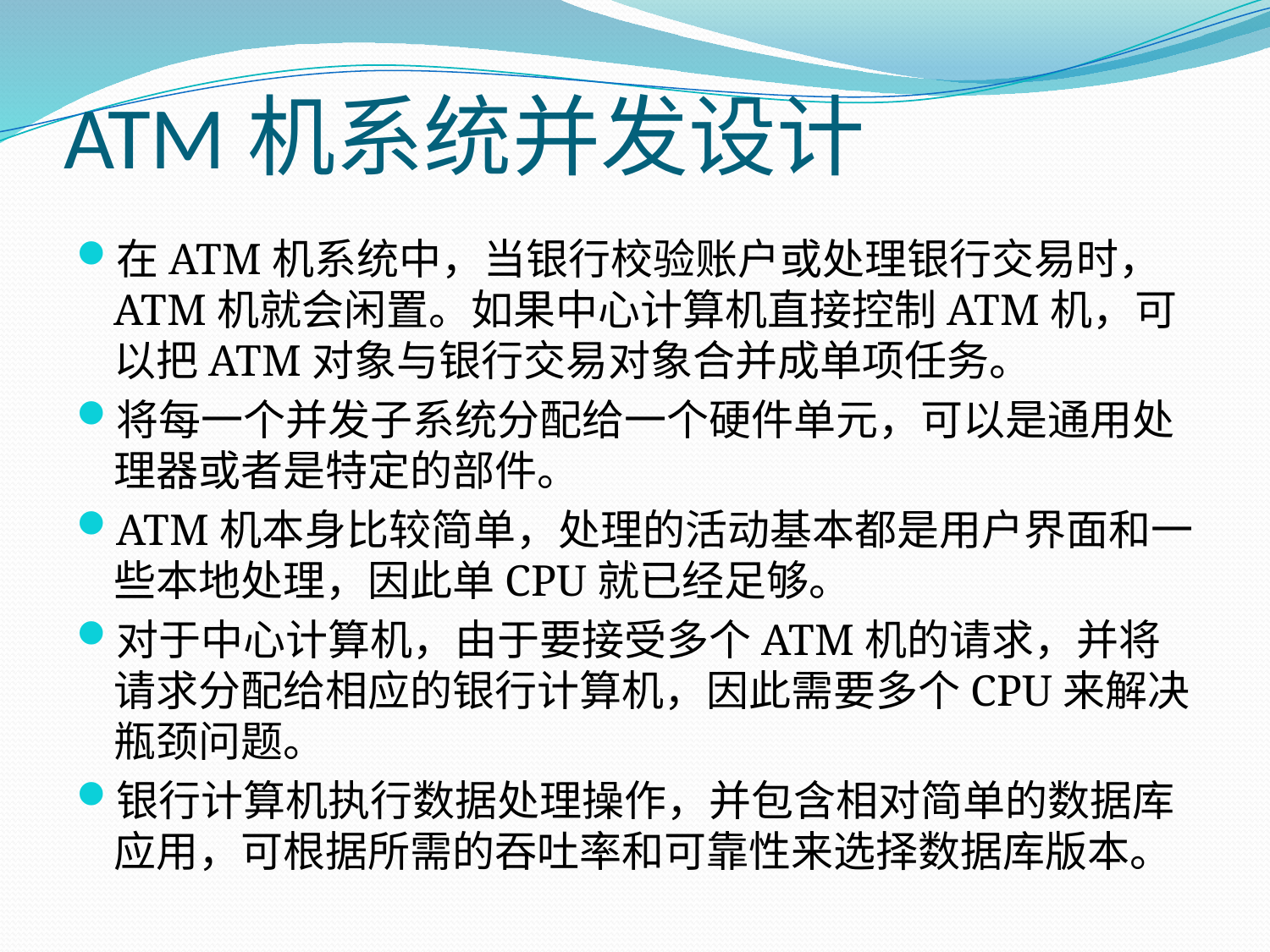

# ATM机系统并发设计
在ATM机系统中，当银行校验账户或处理银行交易时，ATM机就会闲置。如果中心计算机直接控制ATM机，可以把ATM对象与银行交易对象合并成单项任务。
将每一个并发子系统分配给一个硬件单元，可以是通用处理器或者是特定的部件。
ATM机本身比较简单，处理的活动基本都是用户界面和一些本地处理，因此单CPU就已经足够。
对于中心计算机，由于要接受多个ATM机的请求，并将请求分配给相应的银行计算机，因此需要多个CPU来解决瓶颈问题。
银行计算机执行数据处理操作，并包含相对简单的数据库应用，可根据所需的吞吐率和可靠性来选择数据库版本。